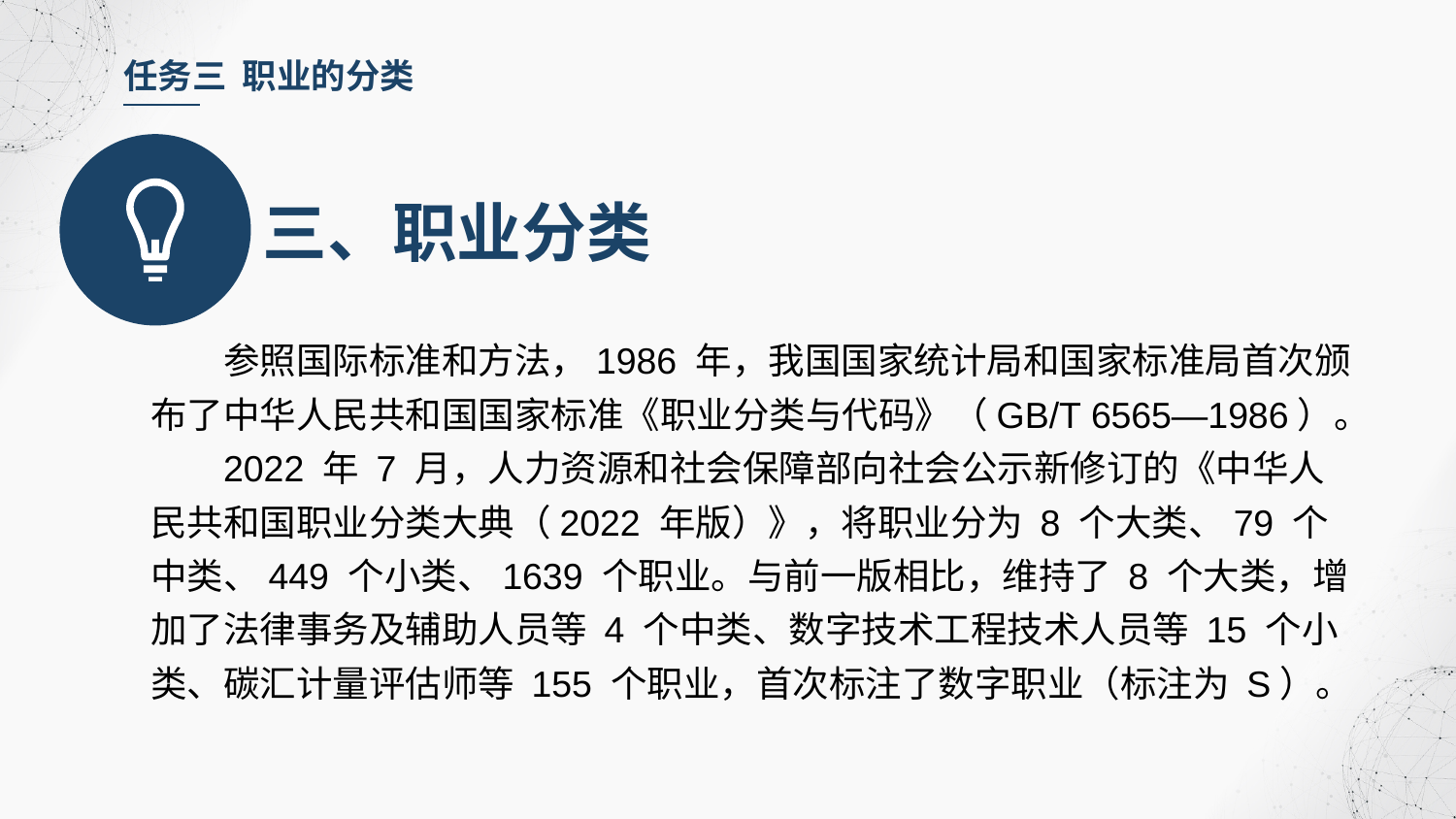

任务三  职业的分类

三、职业分类
参照国际标准和方法，1986 年，我国国家统计局和国家标准局首次颁布了中华人民共和国国家标准《职业分类与代码》（GB/T 6565—1986）。
2022 年 7 月，人力资源和社会保障部向社会公示新修订的《中华人民共和国职业分类大典（2022 年版）》，将职业分为 8 个大类、79 个中类、449 个小类、1639 个职业。与前一版相比，维持了 8 个大类，增加了法律事务及辅助人员等 4 个中类、数字技术工程技术人员等 15 个小类、碳汇计量评估师等 155 个职业，首次标注了数字职业（标注为 S）。